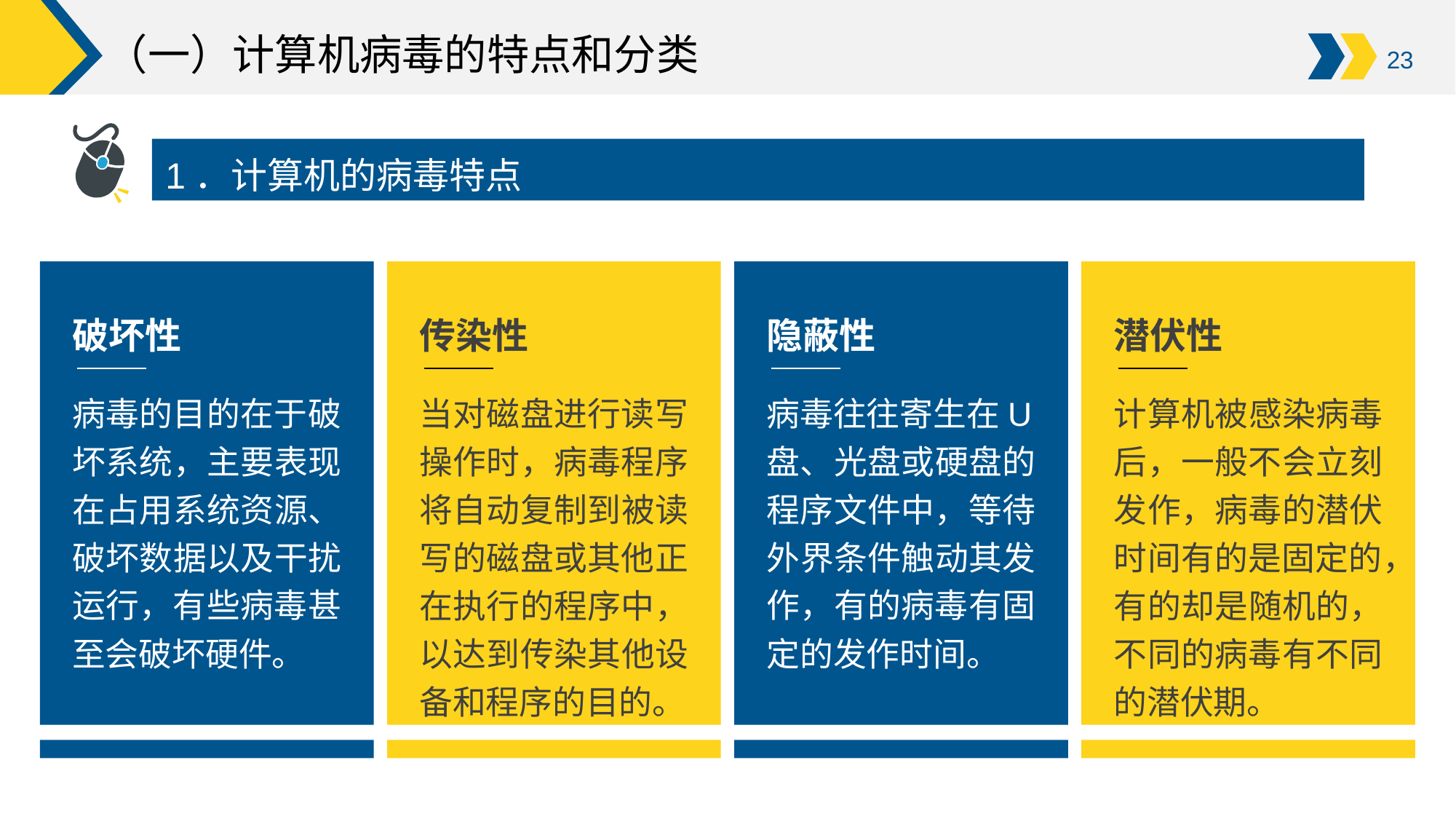

# （一）计算机病毒的特点和分类

1．计算机的病毒特点

破坏性
传染性
隐蔽性
潜伏性
病毒的目的在于破坏系统，主要表现在占用系统资源、破坏数据以及干扰运行，有些病毒甚至会破坏硬件。
当对磁盘进行读写操作时，病毒程序将自动复制到被读写的磁盘或其他正在执行的程序中，以达到传染其他设备和程序的目的。
病毒往往寄生在U盘、光盘或硬盘的程序文件中，等待外界条件触动其发作，有的病毒有固定的发作时间。
计算机被感染病毒后，一般不会立刻发作，病毒的潜伏时间有的是固定的，有的却是随机的，不同的病毒有不同的潜伏期。